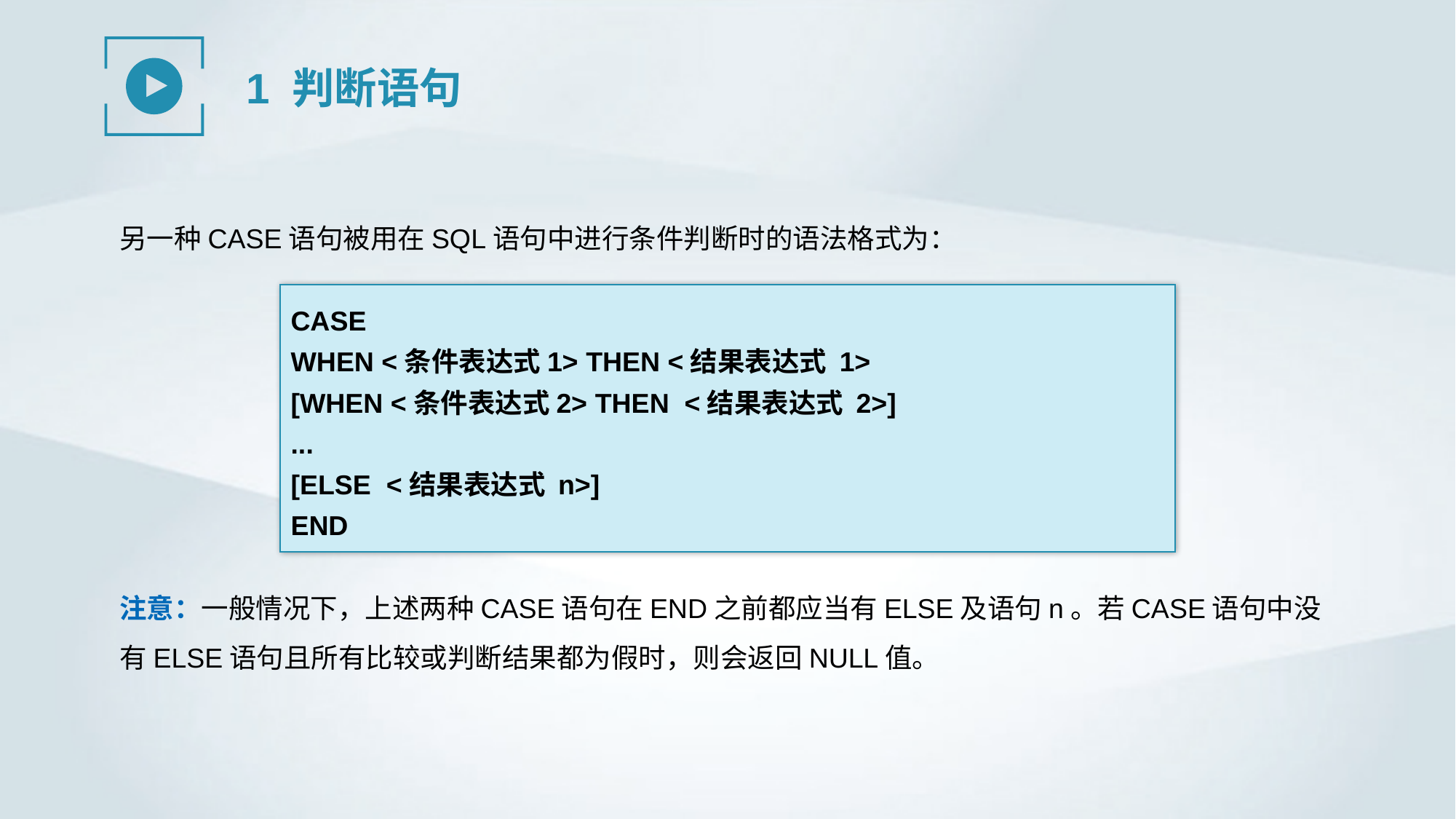

1 判断语句
另一种CASE语句被用在SQL语句中进行条件判断时的语法格式为：
CASE
WHEN <条件表达式1> THEN <结果表达式 1>
[WHEN <条件表达式2> THEN  <结果表达式 2>]
...
[ELSE  <结果表达式 n>]
END
注意：一般情况下，上述两种CASE语句在END之前都应当有ELSE及语句n。若CASE语句中没有ELSE语句且所有比较或判断结果都为假时，则会返回NULL值。